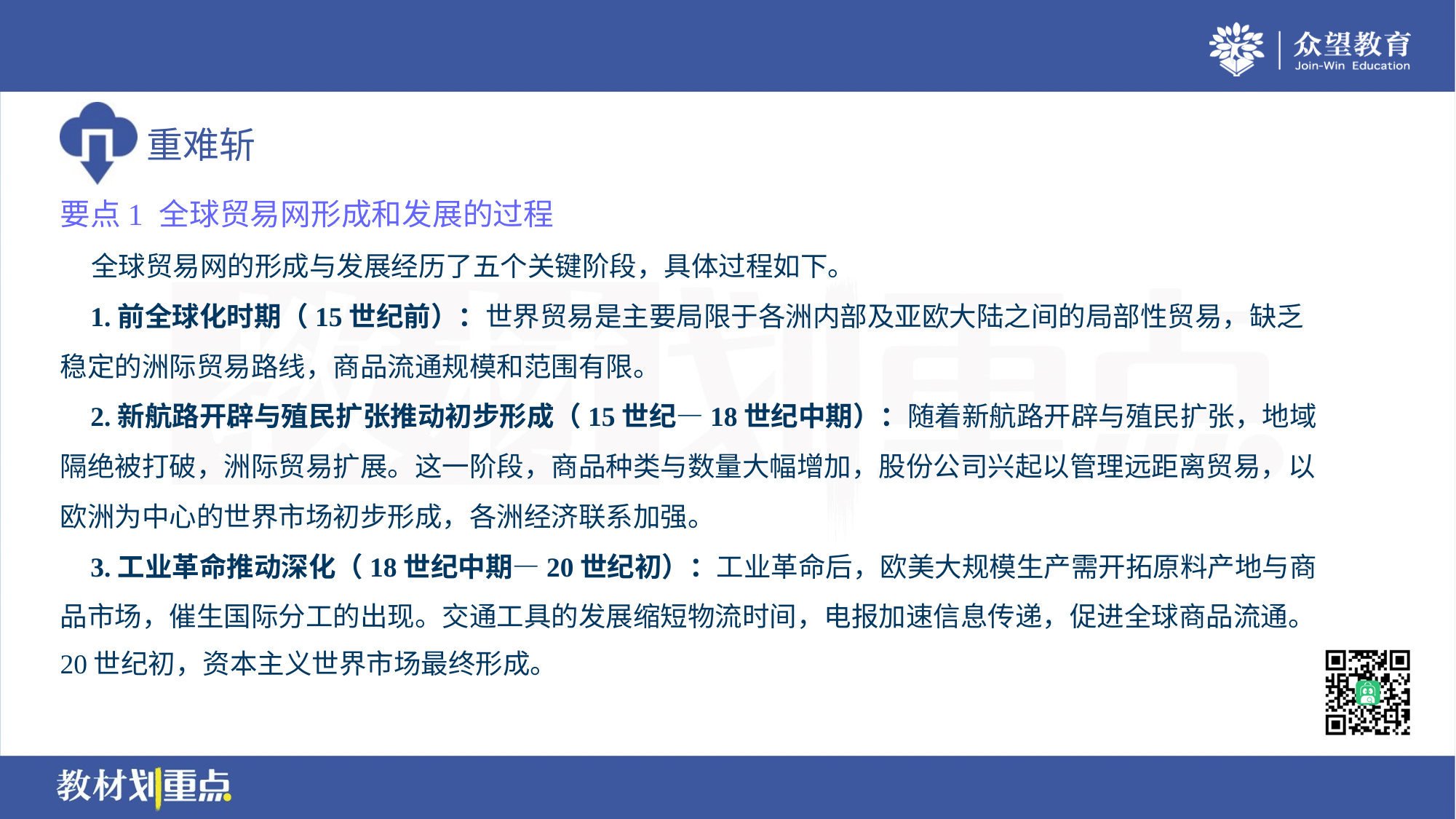

要点1 全球贸易网形成和发展的过程
    全球贸易网的形成与发展经历了五个关键阶段，具体过程如下。
    1.前全球化时期（15世纪前）：世界贸易是主要局限于各洲内部及亚欧大陆之间的局部性贸易，缺乏
稳定的洲际贸易路线，商品流通规模和范围有限。
    2.新航路开辟与殖民扩张推动初步形成（15世纪—18世纪中期）：随着新航路开辟与殖民扩张，地域
隔绝被打破，洲际贸易扩展。这一阶段，商品种类与数量大幅增加，股份公司兴起以管理远距离贸易，以
欧洲为中心的世界市场初步形成，各洲经济联系加强。
    3.工业革命推动深化（18世纪中期—20世纪初）：工业革命后，欧美大规模生产需开拓原料产地与商
品市场，催生国际分工的出现。交通工具的发展缩短物流时间，电报加速信息传递，促进全球商品流通。
20世纪初，资本主义世界市场最终形成。#1.3